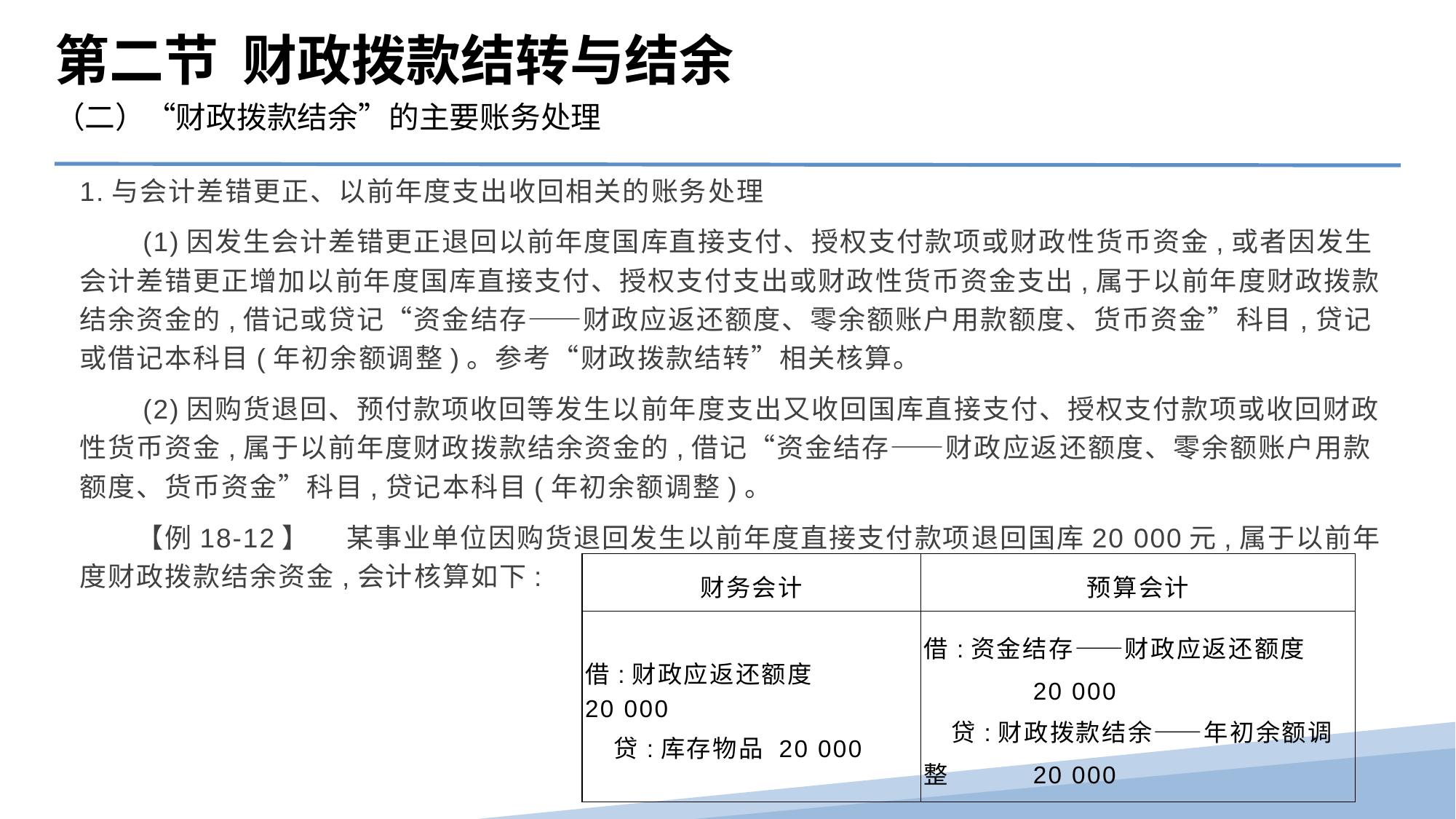

第二节  财政拨款结转与结余
（二）“财政拨款结余”的主要账务处理
1.与会计差错更正、以前年度支出收回相关的账务处理
　　(1)因发生会计差错更正退回以前年度国库直接支付、授权支付款项或财政性货币资金,或者因发生会计差错更正增加以前年度国库直接支付、授权支付支出或财政性货币资金支出,属于以前年度财政拨款结余资金的,借记或贷记“资金结存——财政应返还额度、零余额账户用款额度、货币资金”科目,贷记或借记本科目(年初余额调整)。参考“财政拨款结转”相关核算。
　　(2)因购货退回、预付款项收回等发生以前年度支出又收回国库直接支付、授权支付款项或收回财政性货币资金,属于以前年度财政拨款结余资金的,借记“资金结存——财政应返还额度、零余额账户用款额度、货币资金”科目,贷记本科目(年初余额调整)。
　　【例18-12】　 某事业单位因购货退回发生以前年度直接支付款项退回国库20 000元,属于以前年度财政拨款结余资金,会计核算如下:
| 财务会计 | 预算会计 |
| --- | --- |
| 借:财政应返还额度 20 000 贷:库存物品 20 000 | 借:资金结存——财政应返还额度 20 000 贷:财政拨款结余——年初余额调整 20 000 |